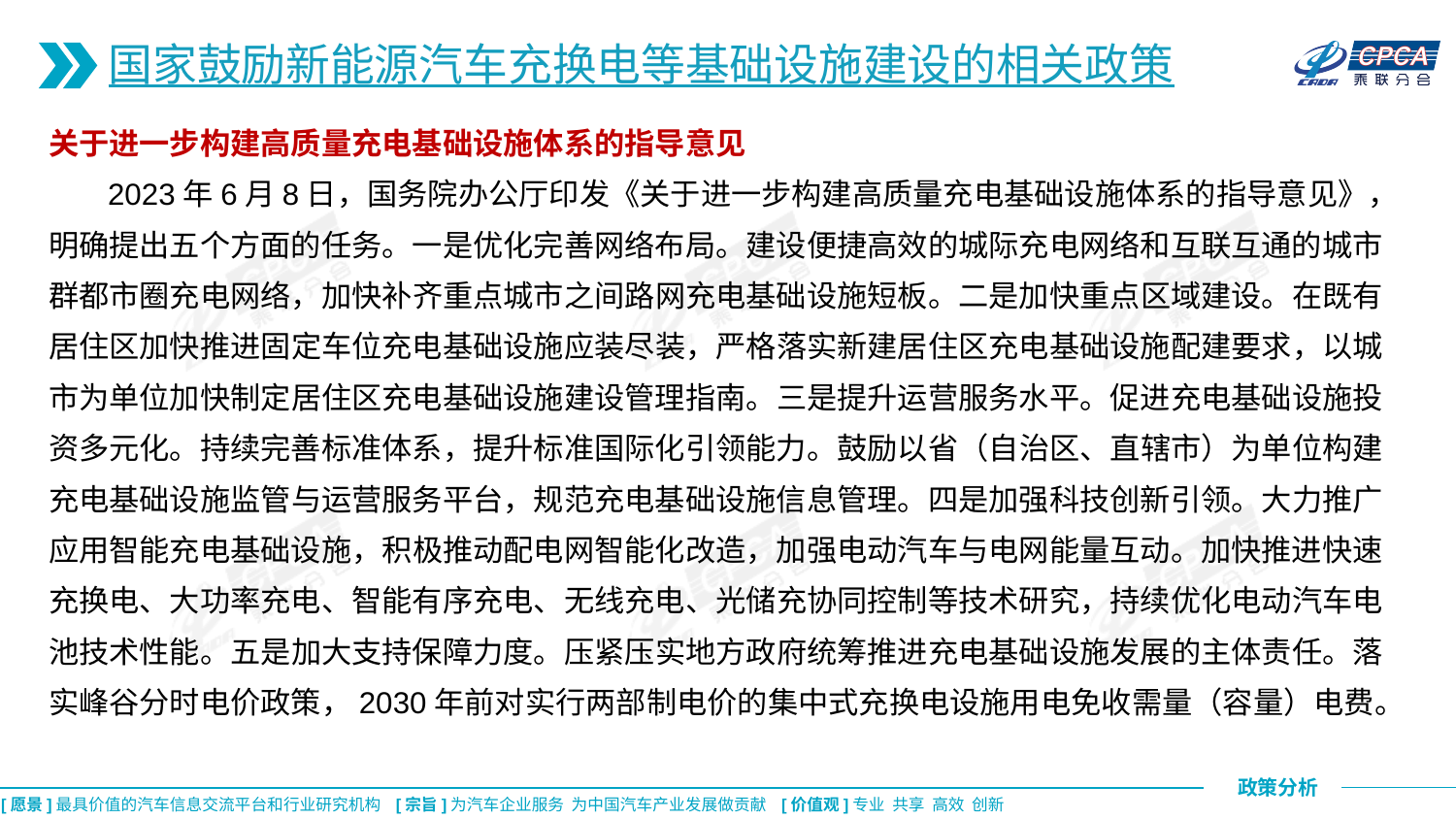

国家鼓励新能源汽车充换电等基础设施建设的相关政策
关于进一步构建高质量充电基础设施体系的指导意见
       2023年6月8日，国务院办公厅印发《关于进一步构建高质量充电基础设施体系的指导意见》，明确提出五个方面的任务。一是优化完善网络布局。建设便捷高效的城际充电网络和互联互通的城市群都市圈充电网络，加快补齐重点城市之间路网充电基础设施短板。二是加快重点区域建设。在既有居住区加快推进固定车位充电基础设施应装尽装，严格落实新建居住区充电基础设施配建要求，以城市为单位加快制定居住区充电基础设施建设管理指南。三是提升运营服务水平。促进充电基础设施投资多元化。持续完善标准体系，提升标准国际化引领能力。鼓励以省（自治区、直辖市）为单位构建充电基础设施监管与运营服务平台，规范充电基础设施信息管理。四是加强科技创新引领。大力推广应用智能充电基础设施，积极推动配电网智能化改造，加强电动汽车与电网能量互动。加快推进快速充换电、大功率充电、智能有序充电、无线充电、光储充协同控制等技术研究，持续优化电动汽车电池技术性能。五是加大支持保障力度。压紧压实地方政府统筹推进充电基础设施发展的主体责任。落实峰谷分时电价政策，2030年前对实行两部制电价的集中式充换电设施用电免收需量（容量）电费。